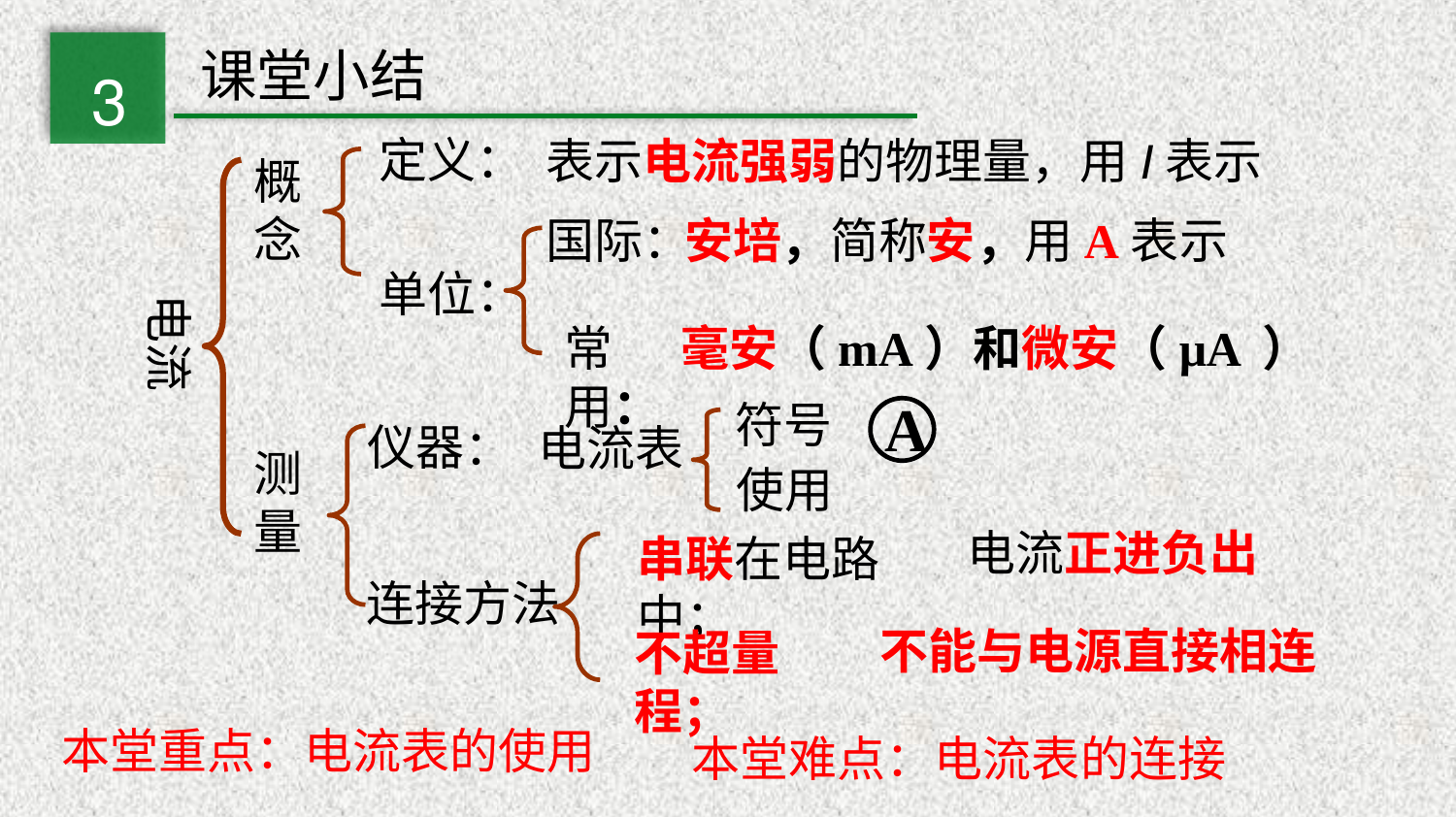

课堂小结
3
定义：
表示电流强弱的物理量，用I表示
概念

国际：
安培，简称安，用A表示

单位：
电流
常用：
毫安（mA）和微安（μA ）
A

符号
仪器：

电流表

测量
使用
串联在电路中；

连接方法
不超量程；
电流正进负出
不能与电源直接相连
本堂重点：电流表的使用
本堂难点：电流表的连接